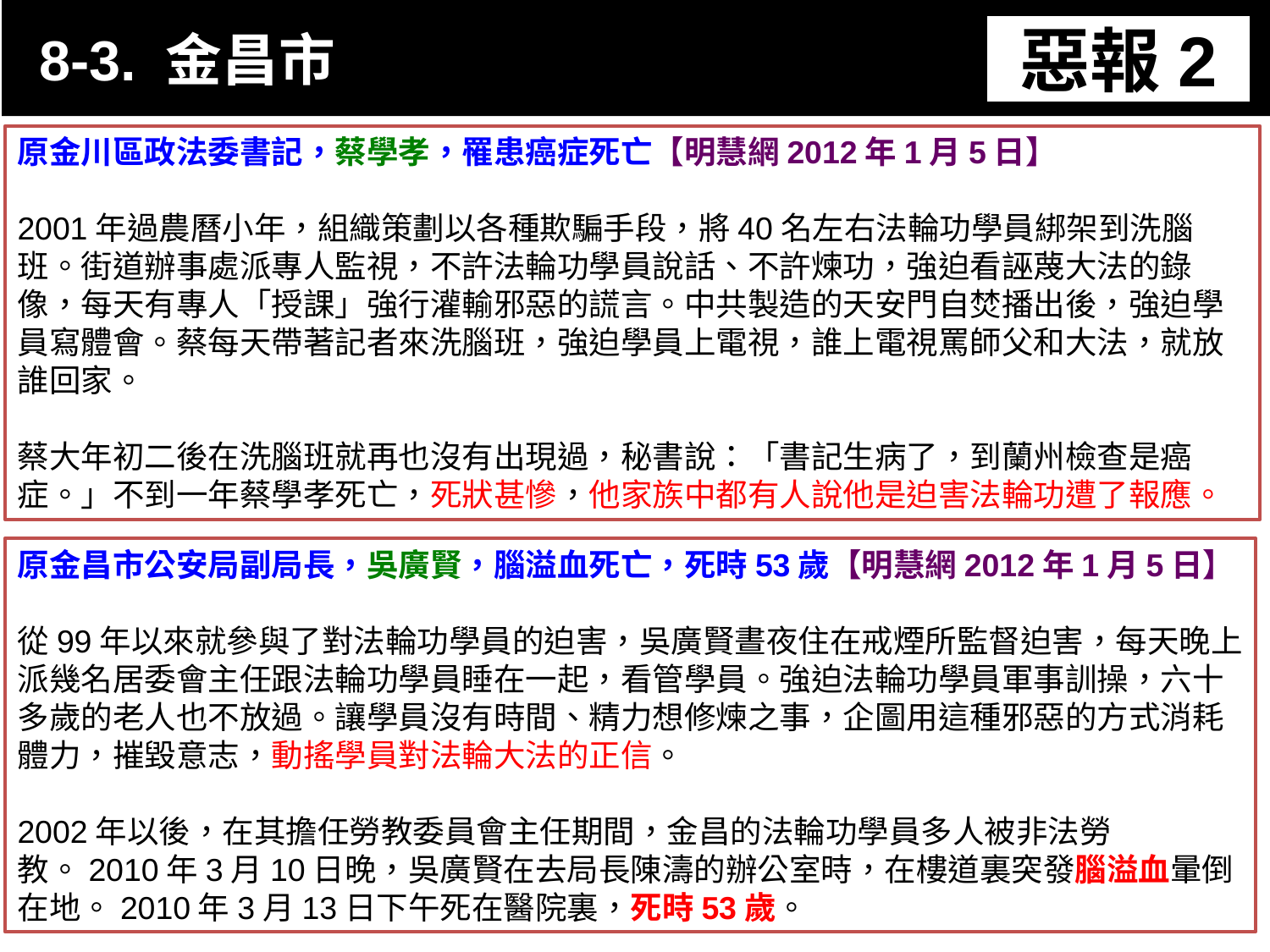

8-3. 金昌市
惡報2

11-3. XX市官員惡報實例
原金川區政法委書記，蔡學孝，罹患癌症死亡【明慧網2012年1月5日】

2001年過農曆小年，組織策劃以各種欺騙手段，將40名左右法輪功學員綁架到洗腦班。街道辦事處派專人監視，不許法輪功學員說話、不許煉功，強迫看誣蔑大法的錄像，每天有專人「授課」強行灌輸邪惡的謊言。中共製造的天安門自焚播出後，強迫學員寫體會。蔡每天帶著記者來洗腦班，強迫學員上電視，誰上電視罵師父和大法，就放誰回家。

蔡大年初二後在洗腦班就再也沒有出現過，秘書說：「書記生病了，到蘭州檢查是癌症。」不到一年蔡學孝死亡，死狀甚慘，他家族中都有人說他是迫害法輪功遭了報應。
原金昌市公安局副局長，吳廣賢，腦溢血死亡，死時53歲【明慧網2012年1月5日】

從99年以來就參與了對法輪功學員的迫害，吳廣賢晝夜住在戒煙所監督迫害，每天晚上派幾名居委會主任跟法輪功學員睡在一起，看管學員。強迫法輪功學員軍事訓操，六十多歲的老人也不放過。讓學員沒有時間、精力想修煉之事，企圖用這種邪惡的方式消耗體力，摧毀意志，動搖學員對法輪大法的正信。

2002年以後，在其擔任勞教委員會主任期間，金昌的法輪功學員多人被非法勞教。2010年3月10日晚，吳廣賢在去局長陳濤的辦公室時，在樓道裏突發腦溢血暈倒在地。2010年3月13日下午死在醫院裏，死時53歲。